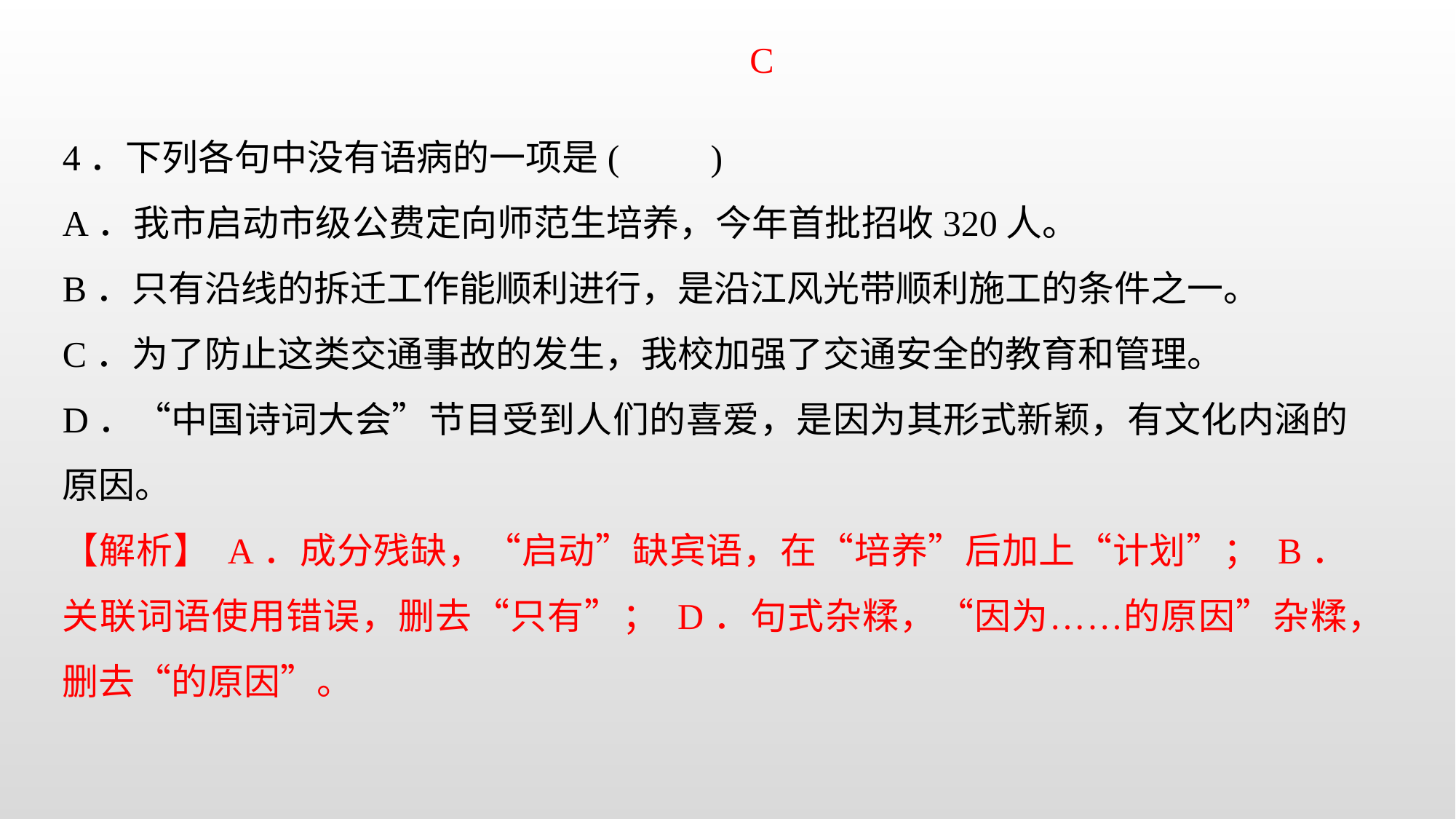

C
4．下列各句中没有语病的一项是(          )
A．我市启动市级公费定向师范生培养，今年首批招收320人。
B．只有沿线的拆迁工作能顺利进行，是沿江风光带顺利施工的条件之一。
C．为了防止这类交通事故的发生，我校加强了交通安全的教育和管理。
D．“中国诗词大会”节目受到人们的喜爱，是因为其形式新颖，有文化内涵的原因。
【解析】 A．成分残缺，“启动”缺宾语，在“培养”后加上“计划”； B．关联词语使用错误，删去“只有”； D．句式杂糅，“因为……的原因”杂糅，删去“的原因”。